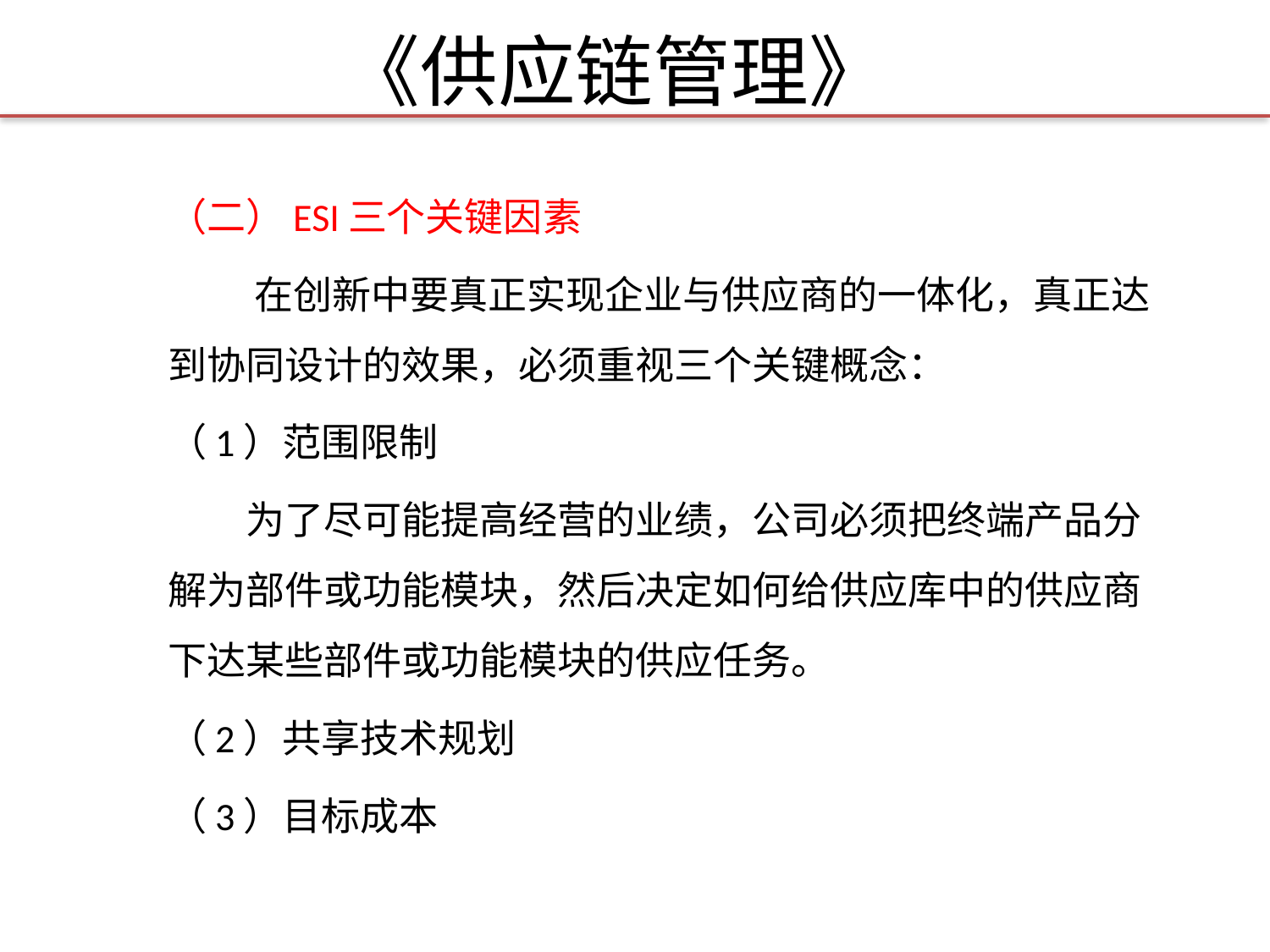

# 《供应链管理》
（二）ESI三个关键因素
         在创新中要真正实现企业与供应商的一体化，真正达到协同设计的效果，必须重视三个关键概念：
（1）范围限制
        为了尽可能提高经营的业绩，公司必须把终端产品分解为部件或功能模块，然后决定如何给供应库中的供应商下达某些部件或功能模块的供应任务。
（2）共享技术规划
（3）目标成本